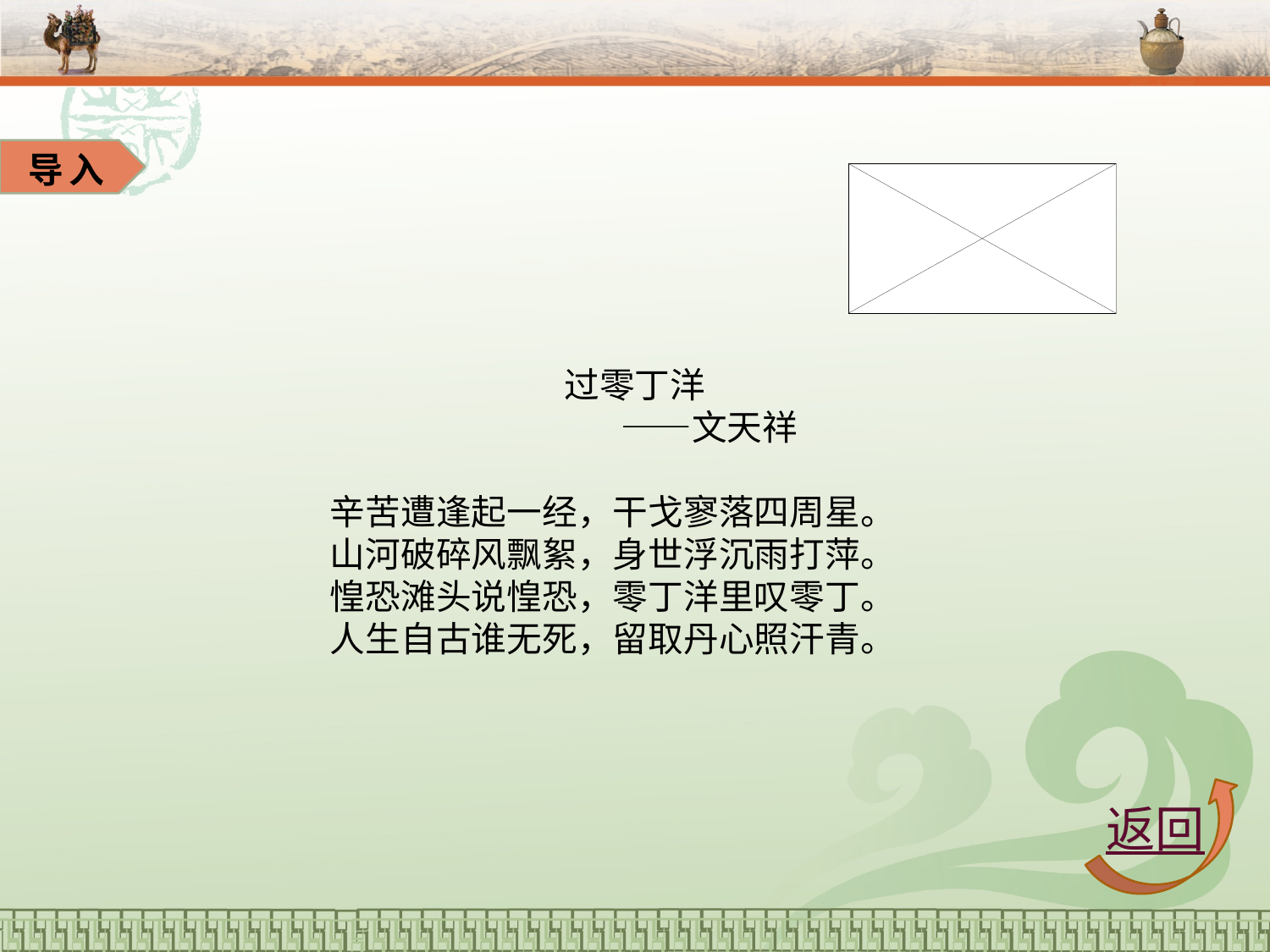

导入
过零丁洋
                   ——文天祥

辛苦遭逢起一经，干戈寥落四周星。
山河破碎风飘絮，身世浮沉雨打萍。
惶恐滩头说惶恐，零丁洋里叹零丁。
人生自古谁无死，留取丹心照汗青。

返回